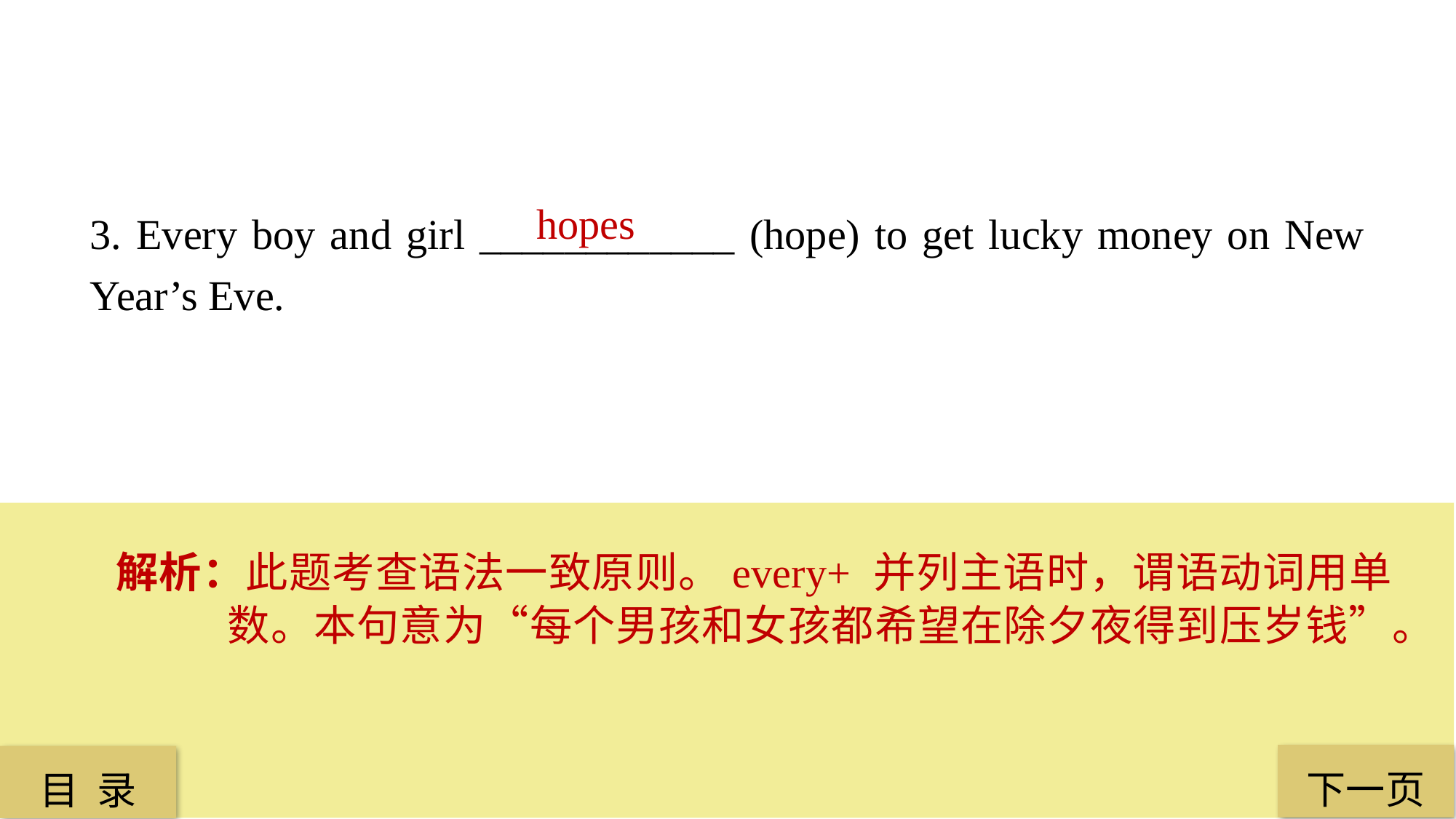

hopes
3. Every boy and girl ____________ (hope) to get lucky money on New Year’s Eve.
解析：此题考查语法一致原则。every+ 并列主语时，谓语动词用单数。本句意为“每个男孩和女孩都希望在除夕夜得到压岁钱”。